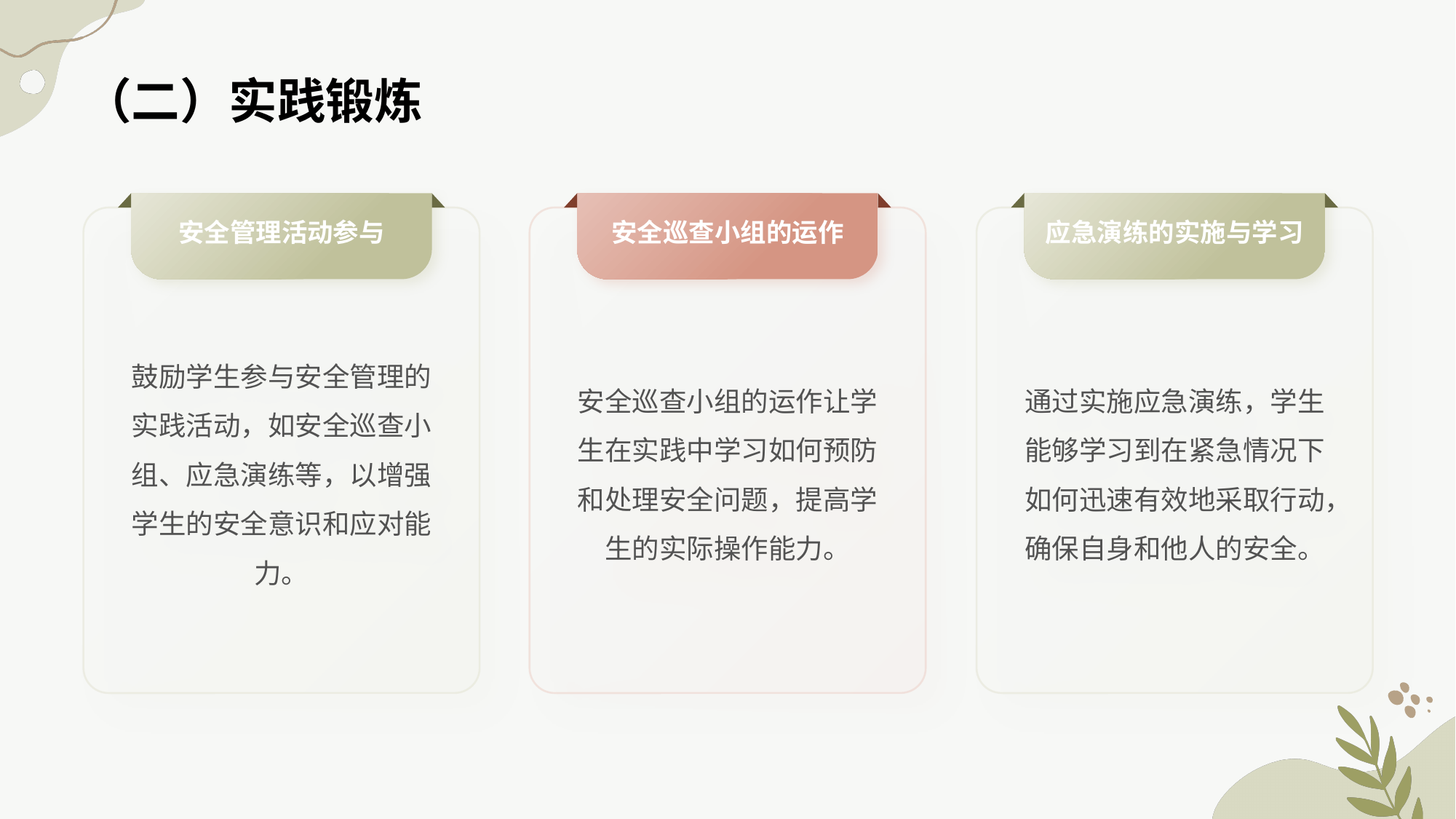

# （二）实践锻炼

安全管理活动参与

安全巡查小组的运作

应急演练的实施与学习

鼓励学生参与安全管理的实践活动，如安全巡查小组、应急演练等，以增强学生的安全意识和应对能力。
安全巡查小组的运作让学生在实践中学习如何预防和处理安全问题，提高学生的实际操作能力。
通过实施应急演练，学生能够学习到在紧急情况下如何迅速有效地采取行动，确保自身和他人的安全。